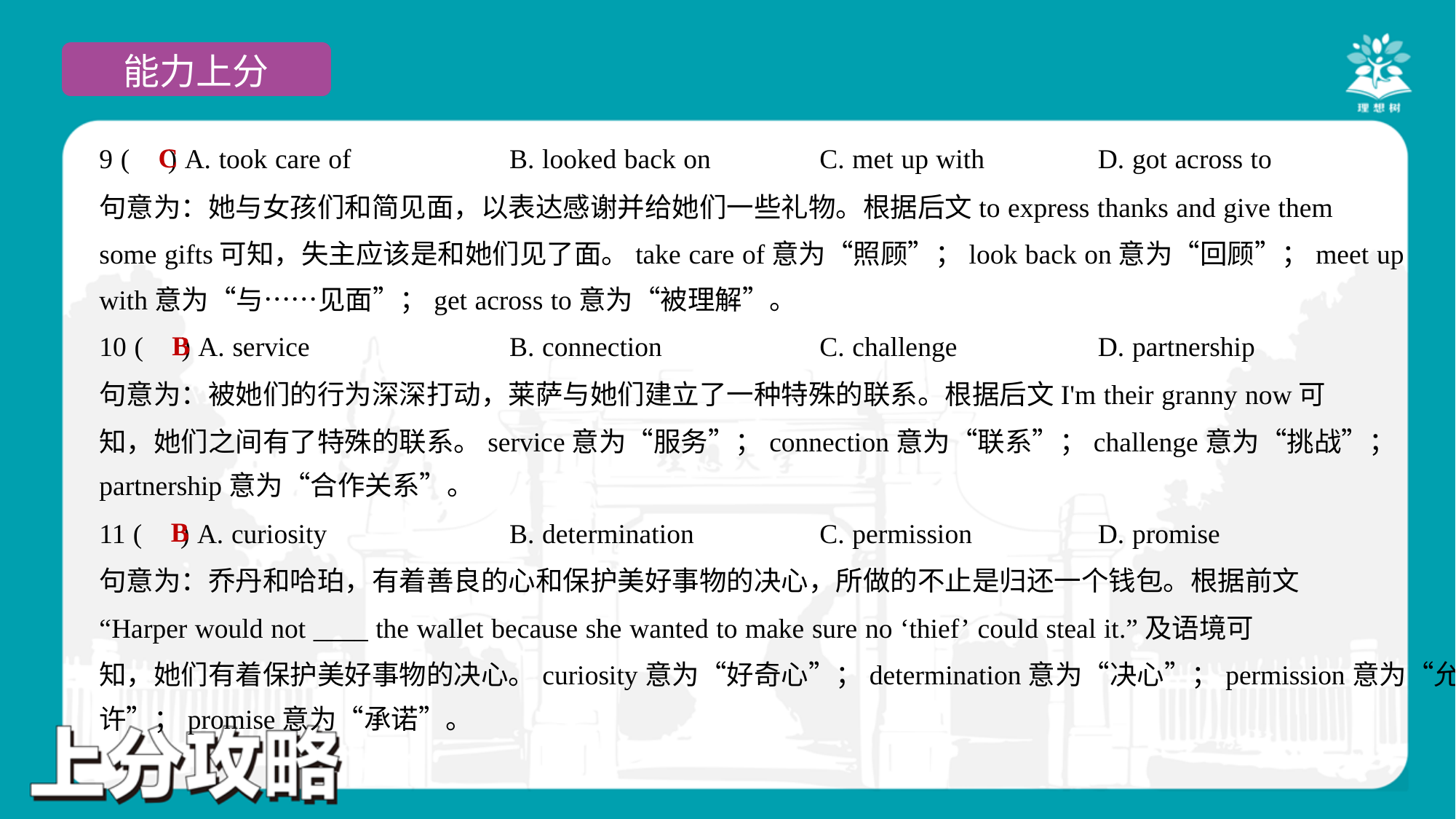

C
9 (     ) A. took care of	B. looked back on	C. met up with	D. got across to
句意为：她与女孩们和简见面，以表达感谢并给她们一些礼物。根据后文to express thanks and give them
some gifts可知，失主应该是和她们见了面。take care of意为“照顾”；look back on意为“回顾”；meet up
with意为“与……见面”；get across to意为“被理解”。
B
10 (     ) A. service	B. connection	C. challenge	D. partnership
句意为：被她们的行为深深打动，莱萨与她们建立了一种特殊的联系。根据后文I'm their granny now可
知，她们之间有了特殊的联系。service意为“服务”；connection意为“联系”；challenge意为“挑战”；
partnership意为“合作关系”。
B
11 (     ) A. curiosity	B. determination	C. permission	D. promise
句意为：乔丹和哈珀，有着善良的心和保护美好事物的决心，所做的不止是归还一个钱包。根据前文
“Harper would not ____ the wallet because she wanted to make sure no ‘thief’ could steal it.”及语境可
知，她们有着保护美好事物的决心。curiosity意为“好奇心”；determination意为“决心”；permission意为“允
许”；promise意为“承诺”。